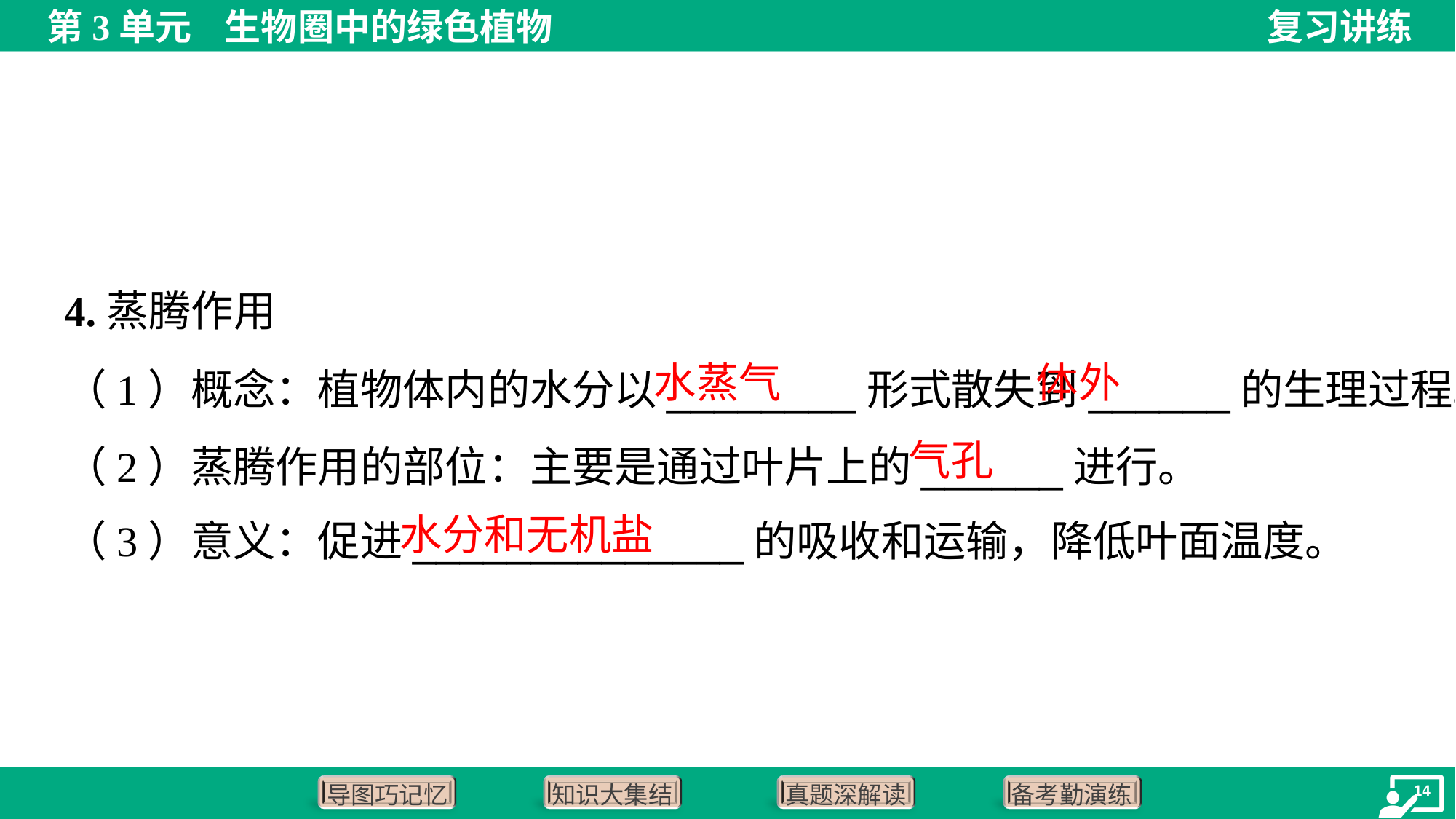

4.蒸腾作用
水蒸气
体外
（1）概念：植物体内的水分以________形式散失到______的生理过程。
（2）蒸腾作用的部位：主要是通过叶片上的______进行。
（3）意义：促进______________的吸收和运输，降低叶面温度。
气孔
水分和无机盐